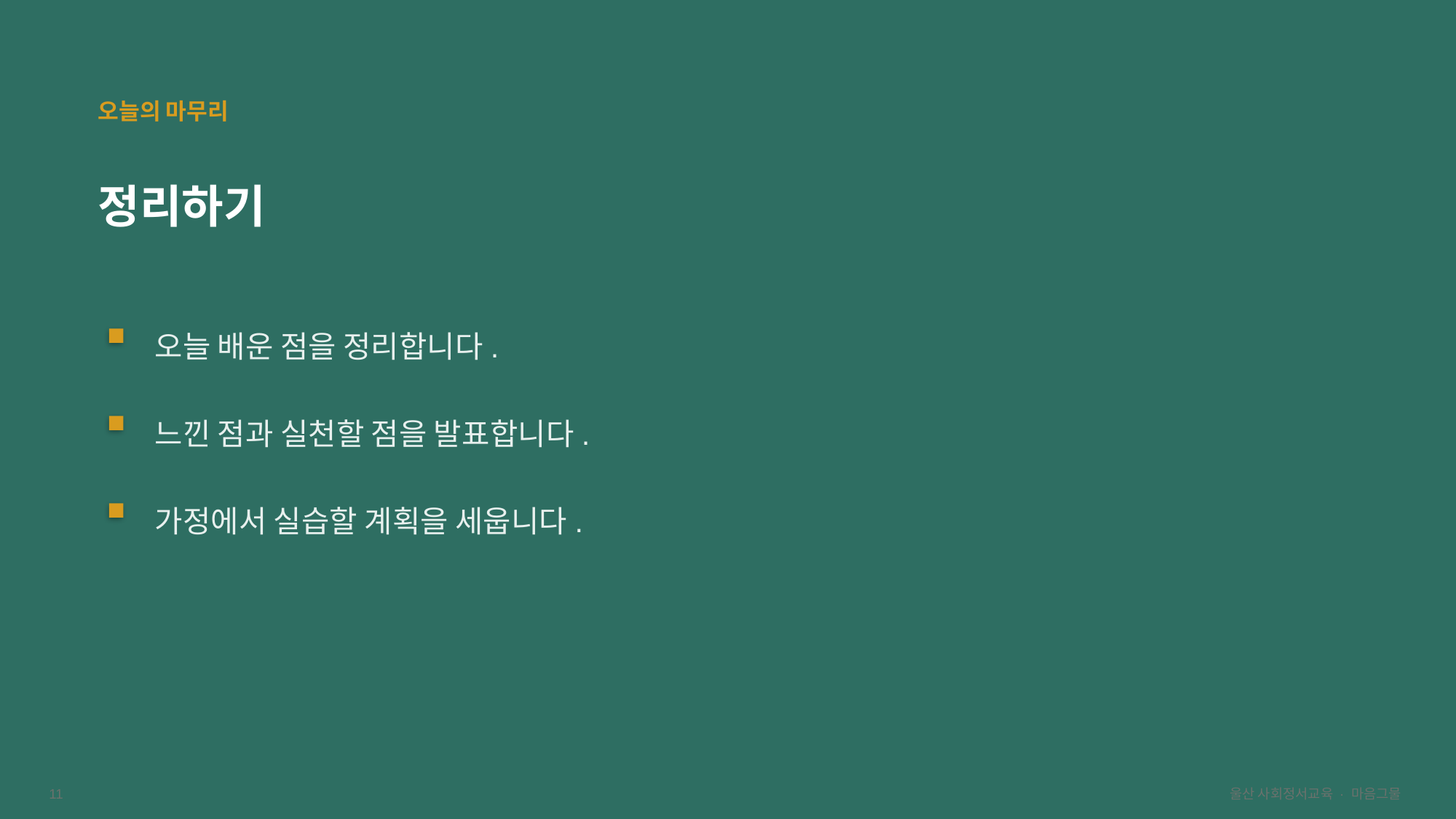

오늘의 마무리
정리하기
오늘 배운 점을 정리합니다.

느낀 점과 실천할 점을 발표합니다.

가정에서 실습할 계획을 세웁니다.

11
울산 사회정서교육 · 마음그물